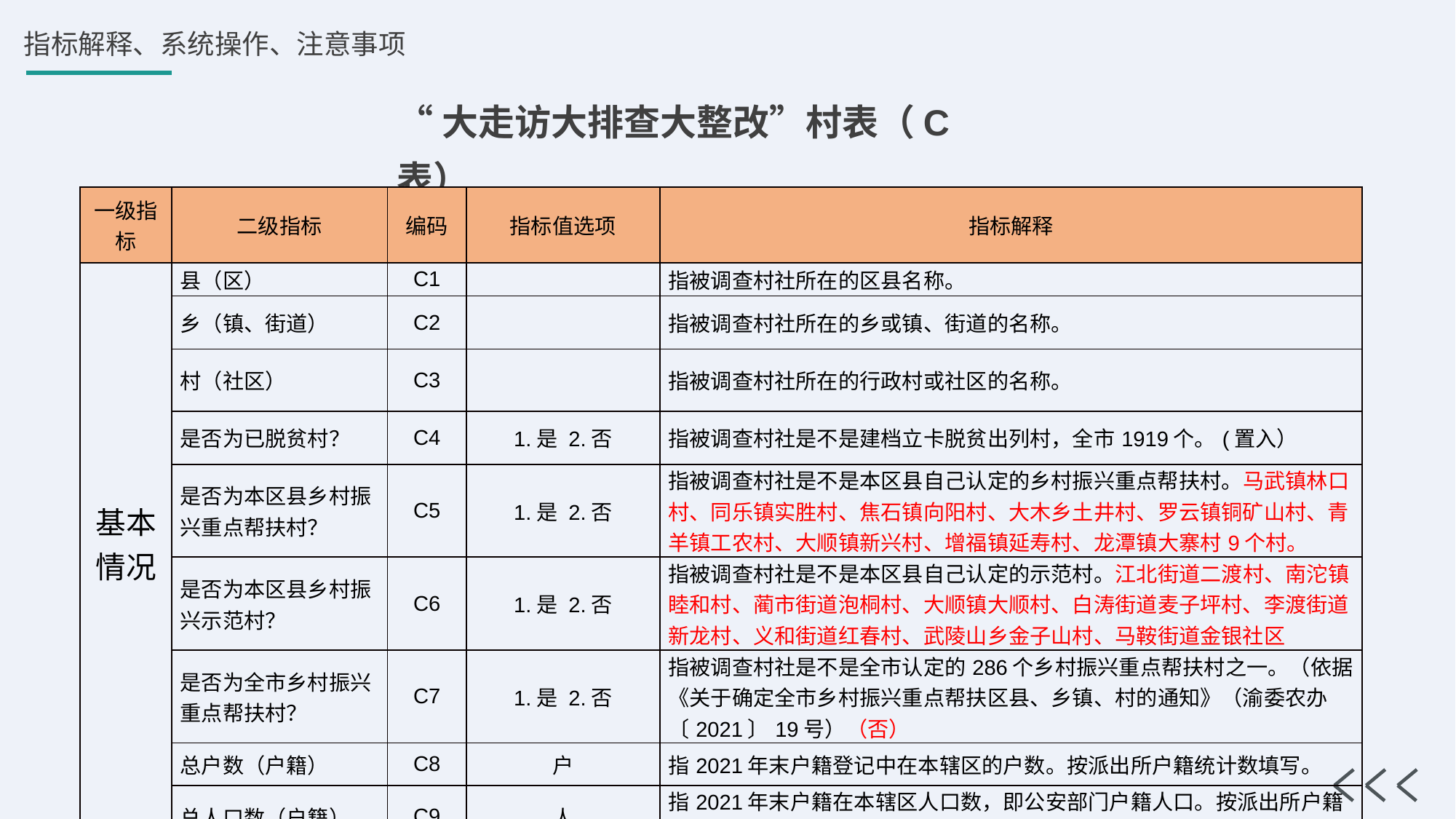

“大走访大排查大整改”村表（C表）
| 一级指标 | 二级指标 | 编码 | 指标值选项 | 指标解释 |
| --- | --- | --- | --- | --- |
| 基本情况 | 县（区） | C1 |  | 指被调查村社所在的区县名称。 |
|  | 乡（镇、街道） | C2 |  | 指被调查村社所在的乡或镇、街道的名称。 |
|  | 村（社区） | C3 |  | 指被调查村社所在的行政村或社区的名称。 |
|  | 是否为已脱贫村？ | C4 | 1.是 2.否 | 指被调查村社是不是建档立卡脱贫出列村，全市1919个。(置入） |
|  | 是否为本区县乡村振兴重点帮扶村？ | C5 | 1.是 2.否 | 指被调查村社是不是本区县自己认定的乡村振兴重点帮扶村。马武镇林口村、同乐镇实胜村、焦石镇向阳村、大木乡土井村、罗云镇铜矿山村、青羊镇工农村、大顺镇新兴村、增福镇延寿村、龙潭镇大寨村9个村。 |
|  | 是否为本区县乡村振兴示范村？ | C6 | 1.是 2.否 | 指被调查村社是不是本区县自己认定的示范村。江北街道二渡村、南沱镇睦和村、蔺市街道泡桐村、大顺镇大顺村、白涛街道麦子坪村、李渡街道新龙村、义和街道红春村、武陵山乡金子山村、马鞍街道金银社区 |
|  | 是否为全市乡村振兴重点帮扶村？ | C7 | 1.是 2.否 | 指被调查村社是不是全市认定的286个乡村振兴重点帮扶村之一。（依据《关于确定全市乡村振兴重点帮扶区县、乡镇、村的通知》（渝委农办〔2021〕19号）（否） |
|  | 总户数（户籍） | C8 | 户 | 指2021年末户籍登记中在本辖区的户数。按派出所户籍统计数填写。 |
|  | 总人口数（户籍） | C9 | 人 | 指2021年末户籍在本辖区人口数，即公安部门户籍人口。按派出所户籍统计数填写。 |